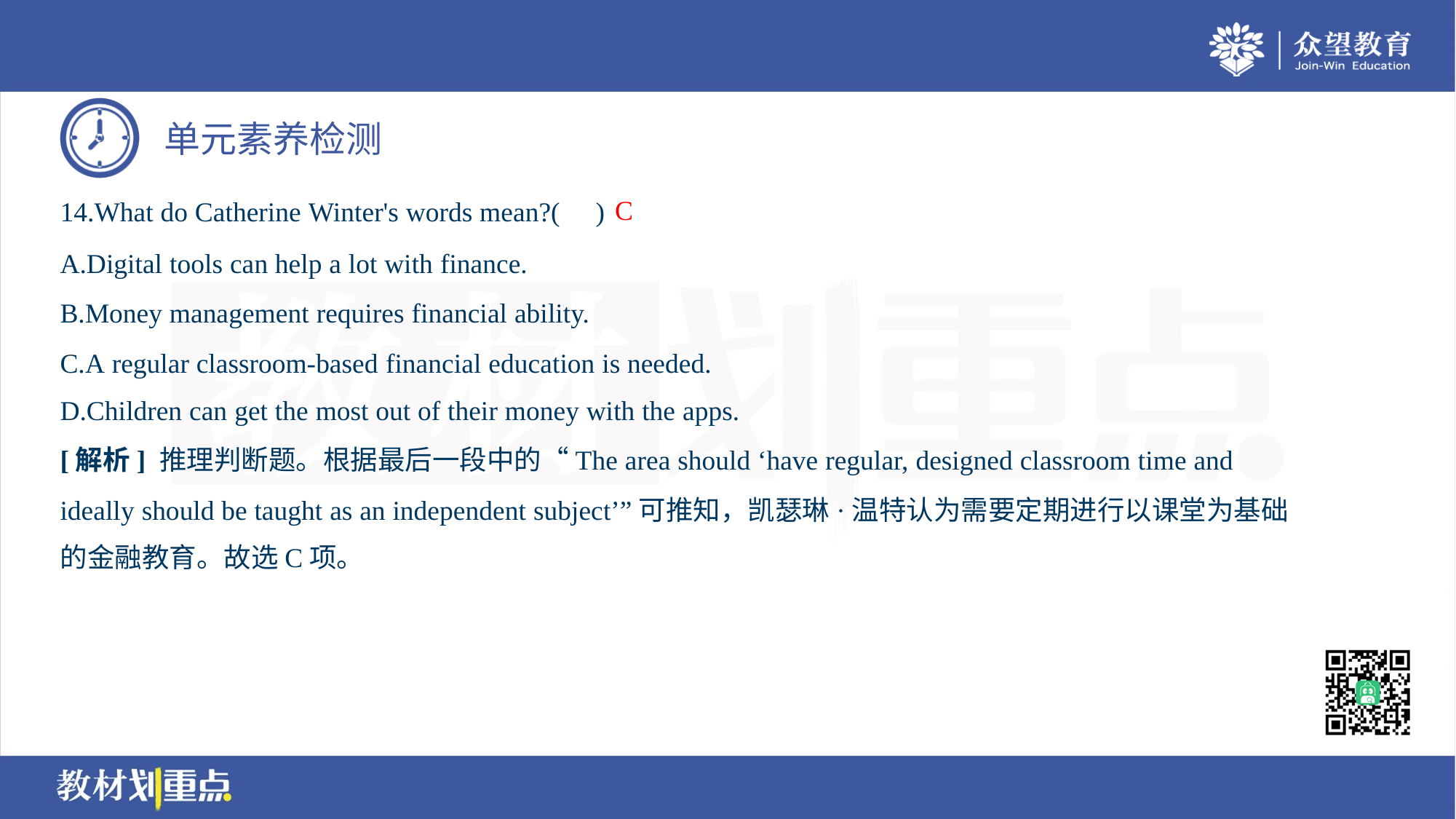

C
14.What do Catherine Winter's words mean?(     )
A.Digital tools can help a lot with finance.
B.Money management requires financial ability.
C.A regular classroom-based financial education is needed.
D.Children can get the most out of their money with the apps.
[解析] 推理判断题。根据最后一段中的“The area should ‘have regular, designed classroom time and
ideally should be taught as an independent subject’”可推知，凯瑟琳·温特认为需要定期进行以课堂为基础
的金融教育。故选C项。